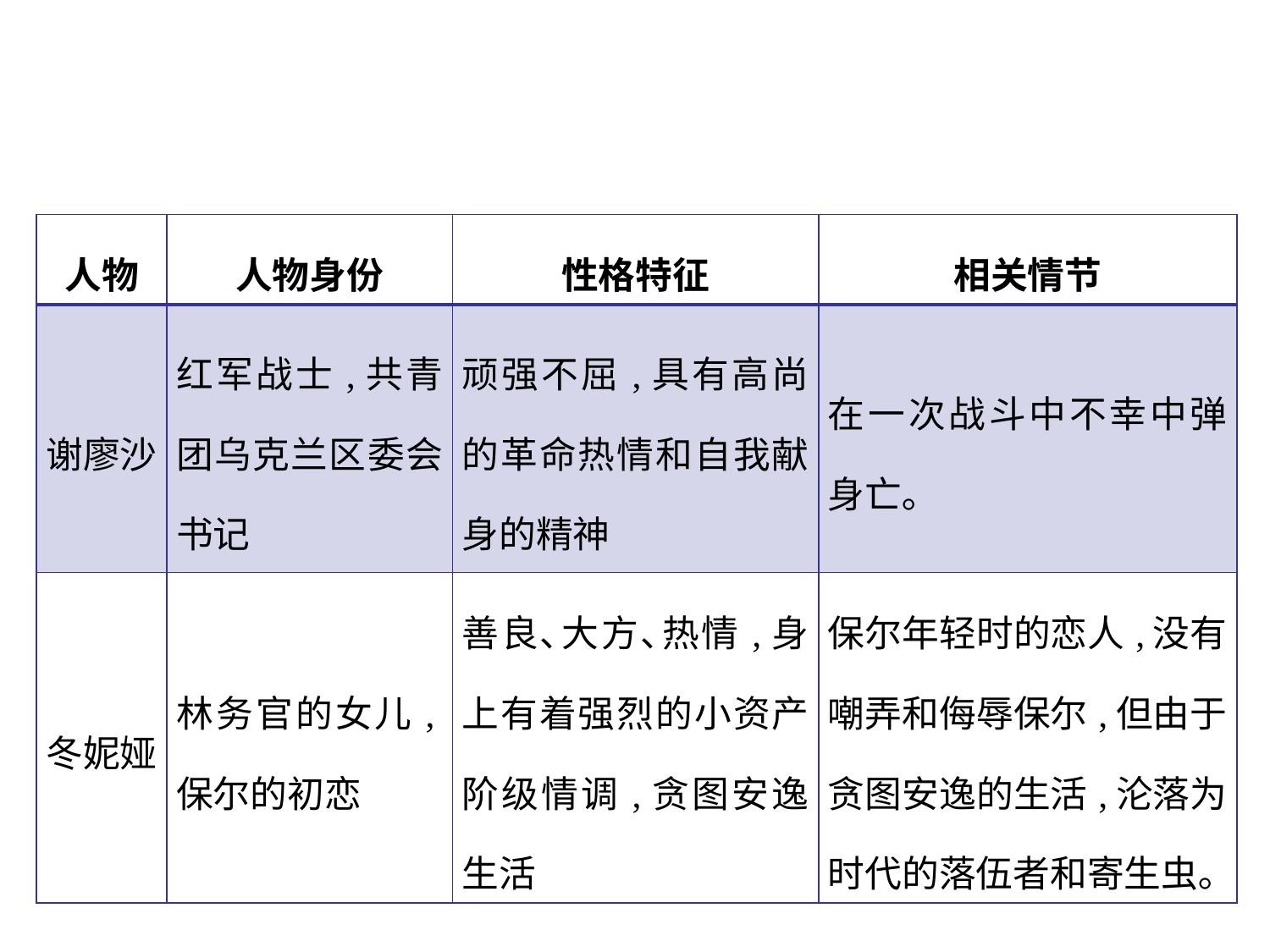

| 人物 | 人物身份 | 性格特征 | 相关情节 |
| --- | --- | --- | --- |
| 谢廖沙 | 红军战士,共青团乌克兰区委会书记 | 顽强不屈,具有高尚的革命热情和自我献身的精神 | 在一次战斗中不幸中弹身亡｡ |
| 冬妮娅 | 林务官的女儿,保尔的初恋 | 善良､大方､热情,身上有着强烈的小资产阶级情调,贪图安逸生活 | 保尔年轻时的恋人,没有嘲弄和侮辱保尔,但由于贪图安逸的生活,沦落为时代的落伍者和寄生虫｡ |